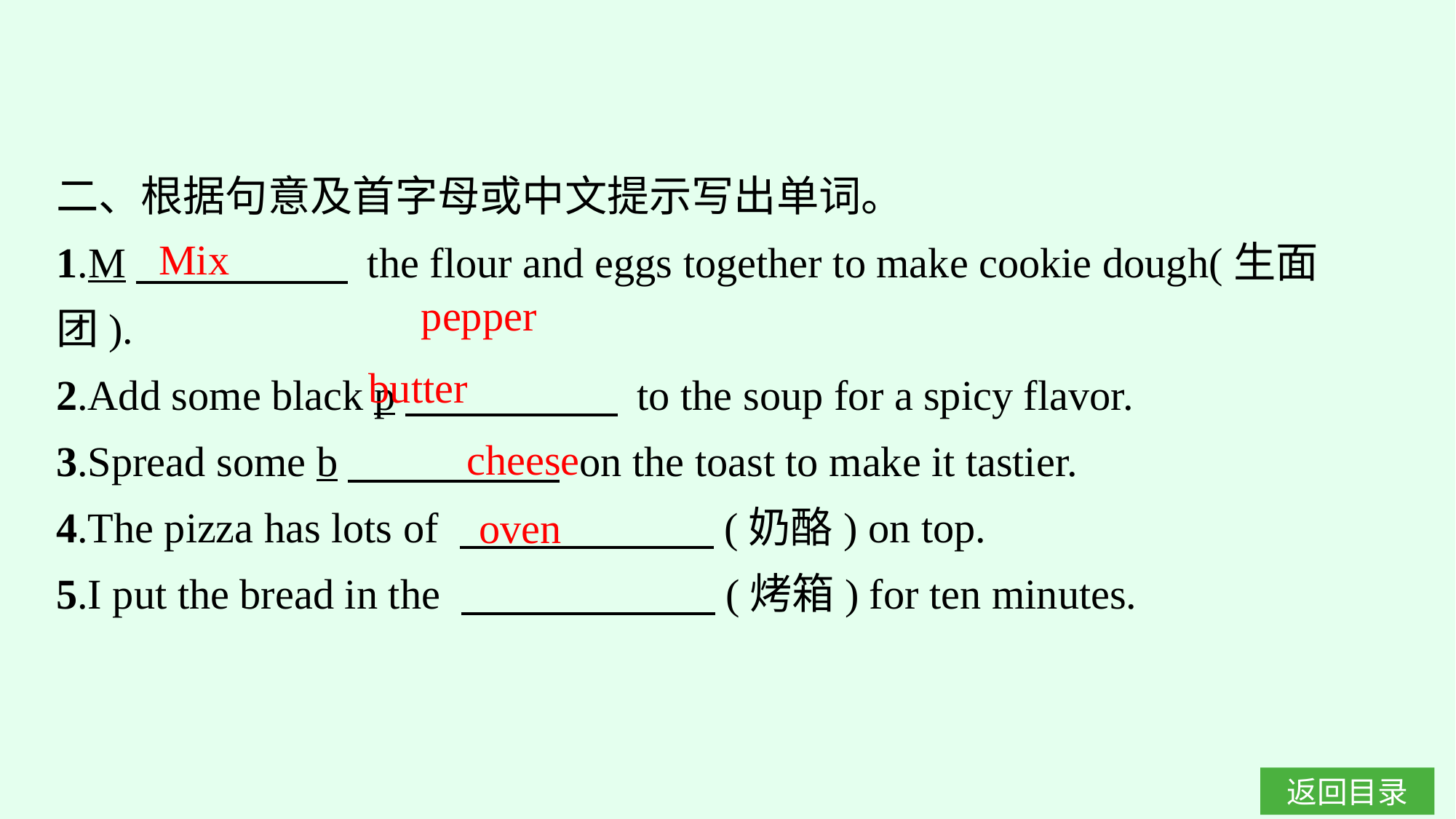

二、根据句意及首字母或中文提示写出单词。
1.M　　　　　 the flour and eggs together to make cookie dough(生面团).
2.Add some black p　　　　　 to the soup for a spicy flavor.
3.Spread some b　　　　　 on the toast to make it tastier.
4.The pizza has lots of 　　　　　　(奶酪) on top.
5.I put the bread in the 　　　　　　(烤箱) for ten minutes.
Mix
pepper
butter
cheese
oven